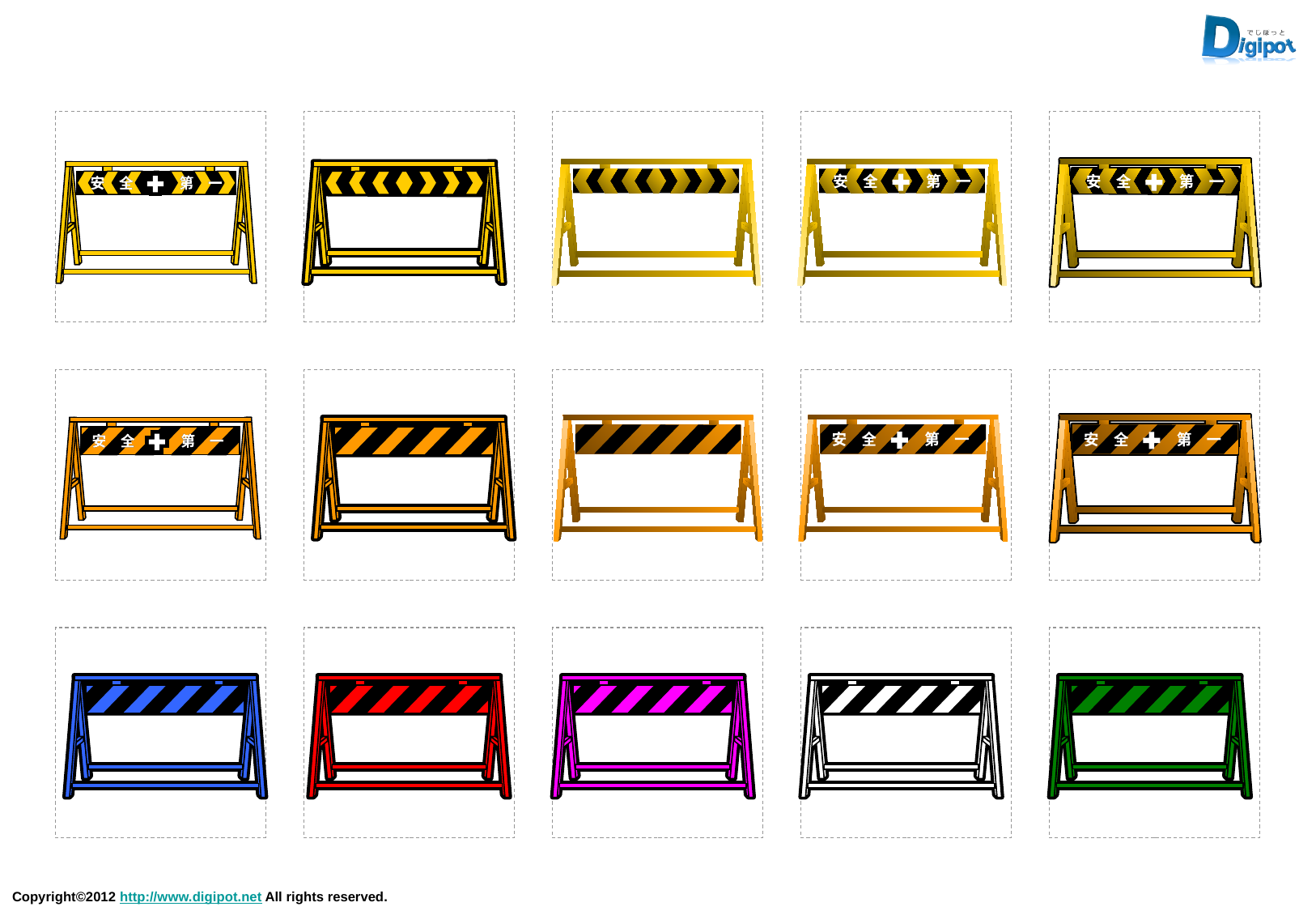

安　全

第　一

安　全

第　一

安　全

第　一
安　全

第　一

安　全

第　一

安　全

第　一

安　全

第　一
安　全

第　一